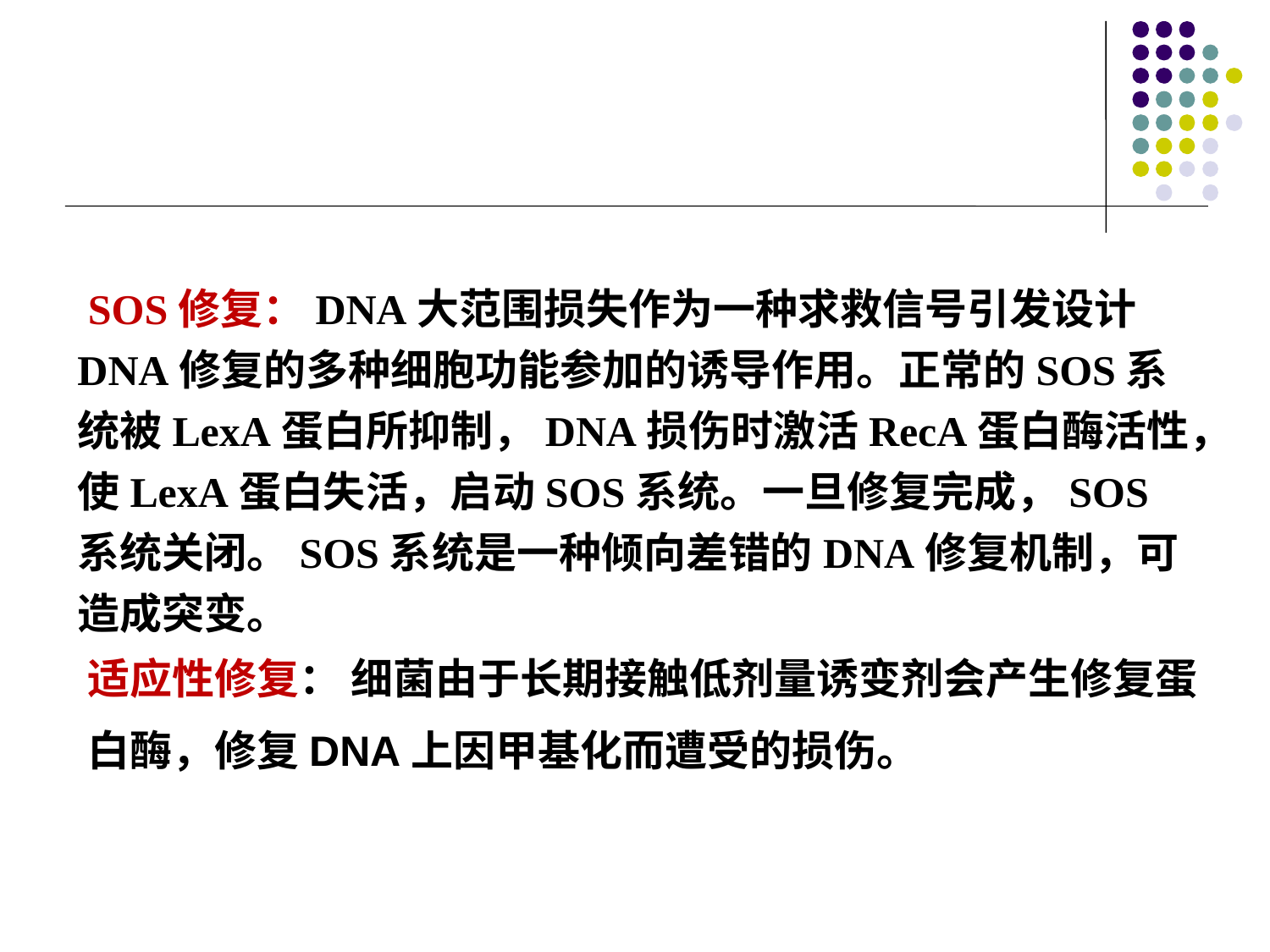

SOS修复：DNA大范围损失作为一种求救信号引发设计DNA修复的多种细胞功能参加的诱导作用。正常的SOS系统被LexA蛋白所抑制，DNA损伤时激活RecA蛋白酶活性，使LexA蛋白失活，启动SOS系统。一旦修复完成，SOS系统关闭。SOS系统是一种倾向差错的DNA修复机制，可造成突变。
适应性修复： 细菌由于长期接触低剂量诱变剂会产生修复蛋白酶，修复DNA上因甲基化而遭受的损伤。